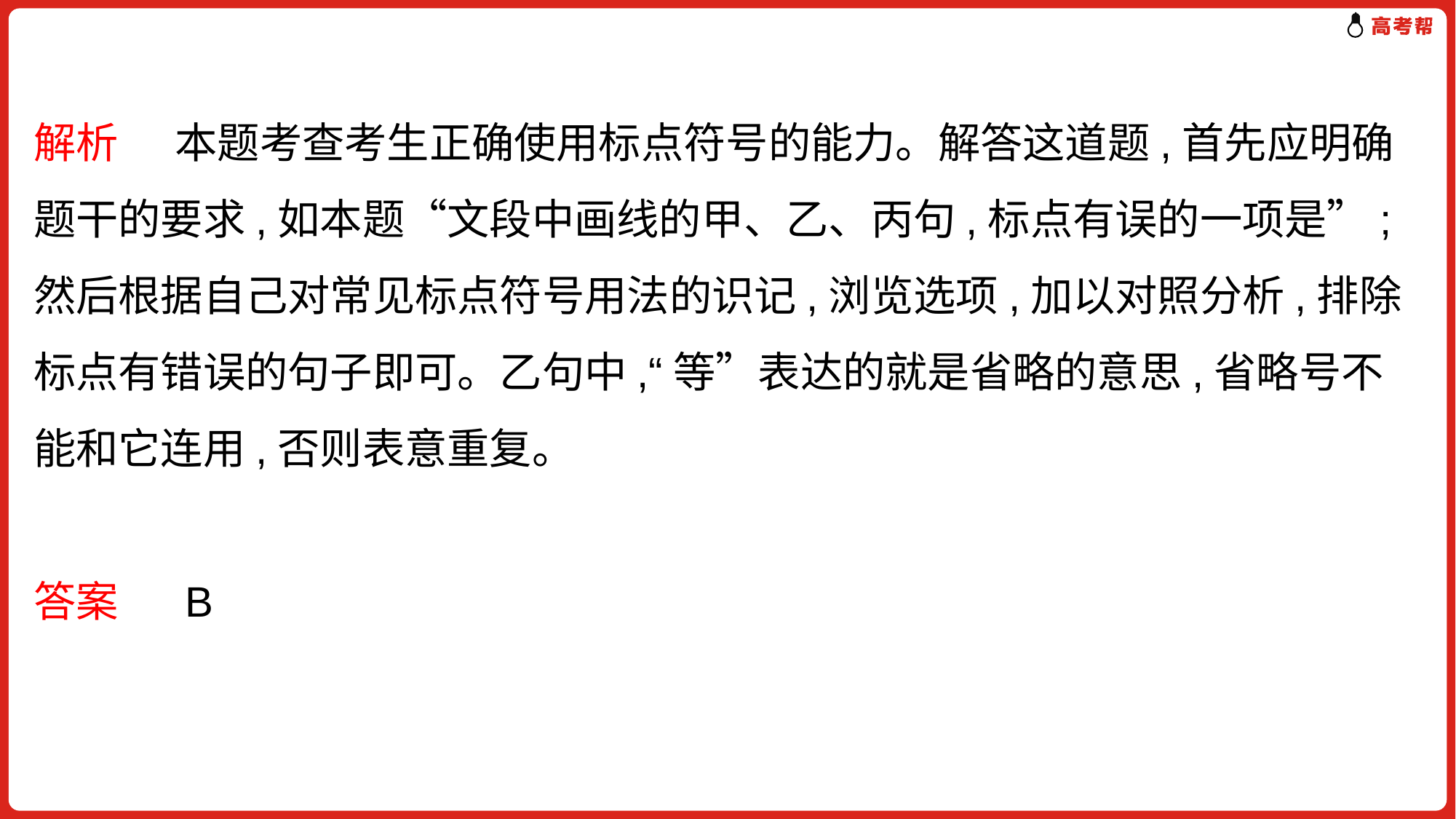

解析      本题考查考生正确使用标点符号的能力。解答这道题,首先应明确题干的要求,如本题“文段中画线的甲、乙、丙句,标点有误的一项是”;然后根据自己对常见标点符号用法的识记,浏览选项,加以对照分析,排除标点有错误的句子即可。乙句中,“等”表达的就是省略的意思,省略号不能和它连用,否则表意重复。

答案      B